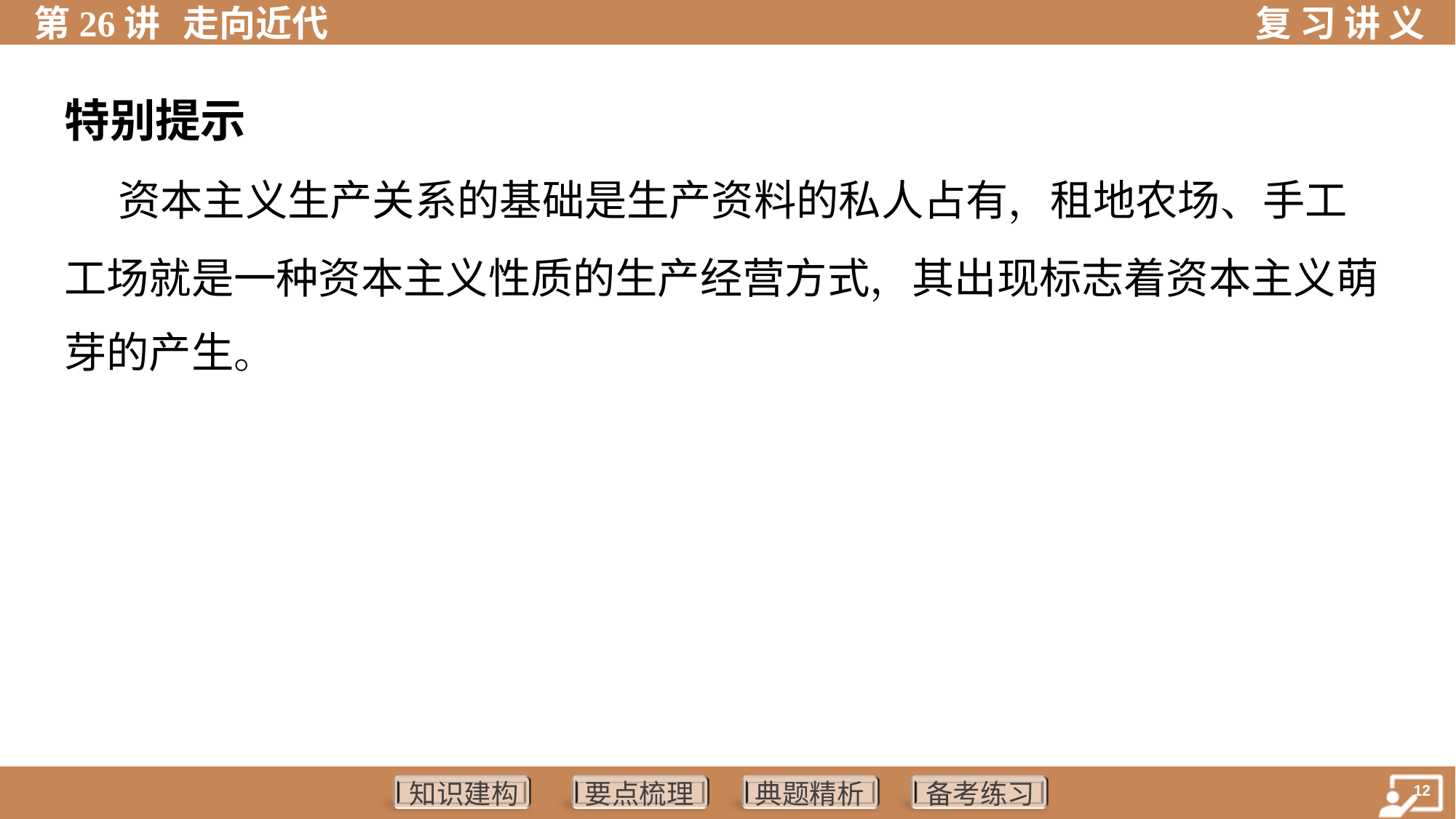

特别提示
    资本主义生产关系的基础是生产资料的私人占有，租地农场、手工
工场就是一种资本主义性质的生产经营方式，其出现标志着资本主义萌
芽的产生。